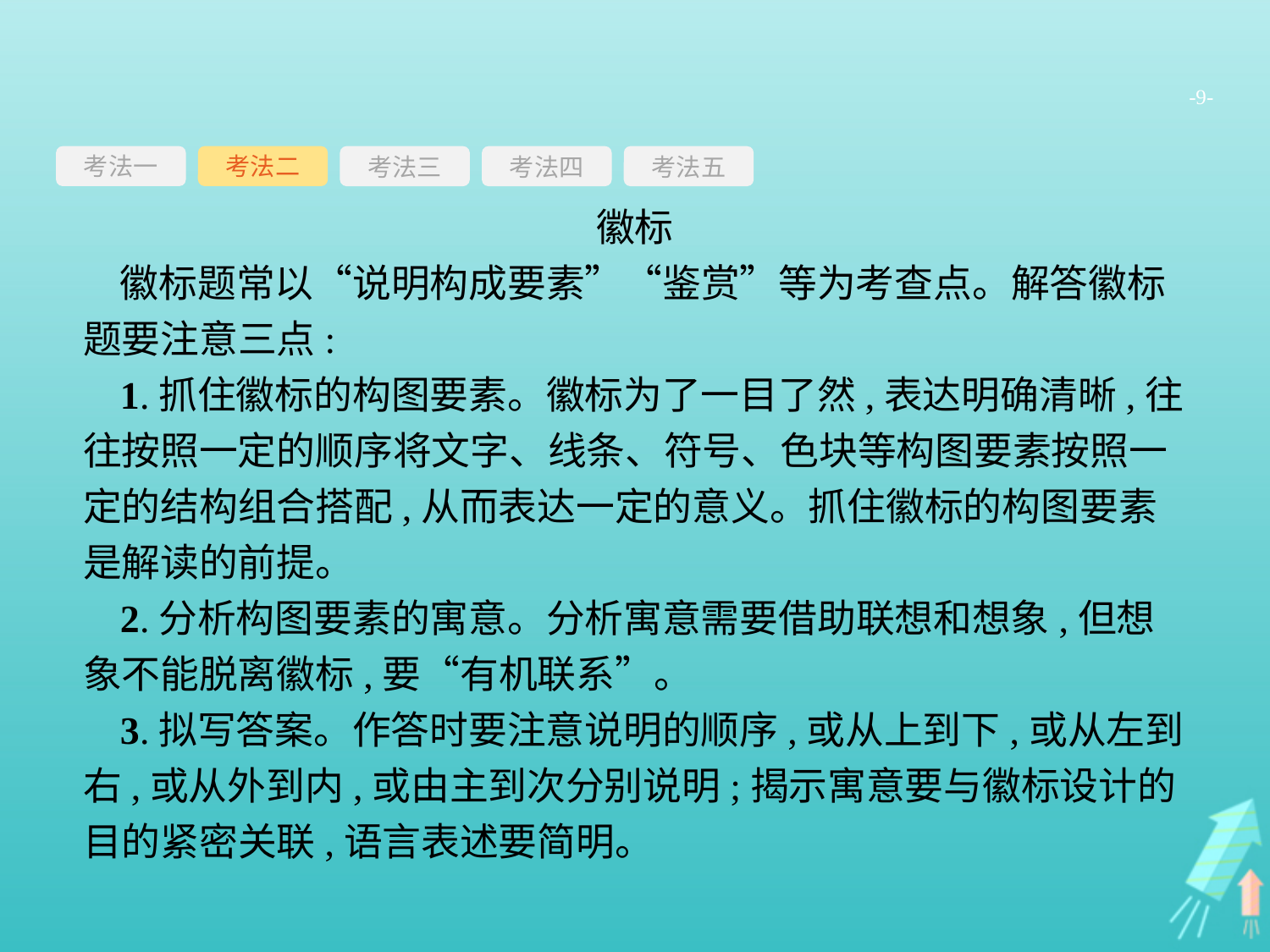

-9-
考法一
考法三
考法四
考法五
考法二
徽标
徽标题常以“说明构成要素”“鉴赏”等为考查点。解答徽标题要注意三点:
1.抓住徽标的构图要素。徽标为了一目了然,表达明确清晰,往往按照一定的顺序将文字、线条、符号、色块等构图要素按照一定的结构组合搭配,从而表达一定的意义。抓住徽标的构图要素是解读的前提。
2.分析构图要素的寓意。分析寓意需要借助联想和想象,但想象不能脱离徽标,要“有机联系”。
3.拟写答案。作答时要注意说明的顺序,或从上到下,或从左到右,或从外到内,或由主到次分别说明;揭示寓意要与徽标设计的目的紧密关联,语言表述要简明。